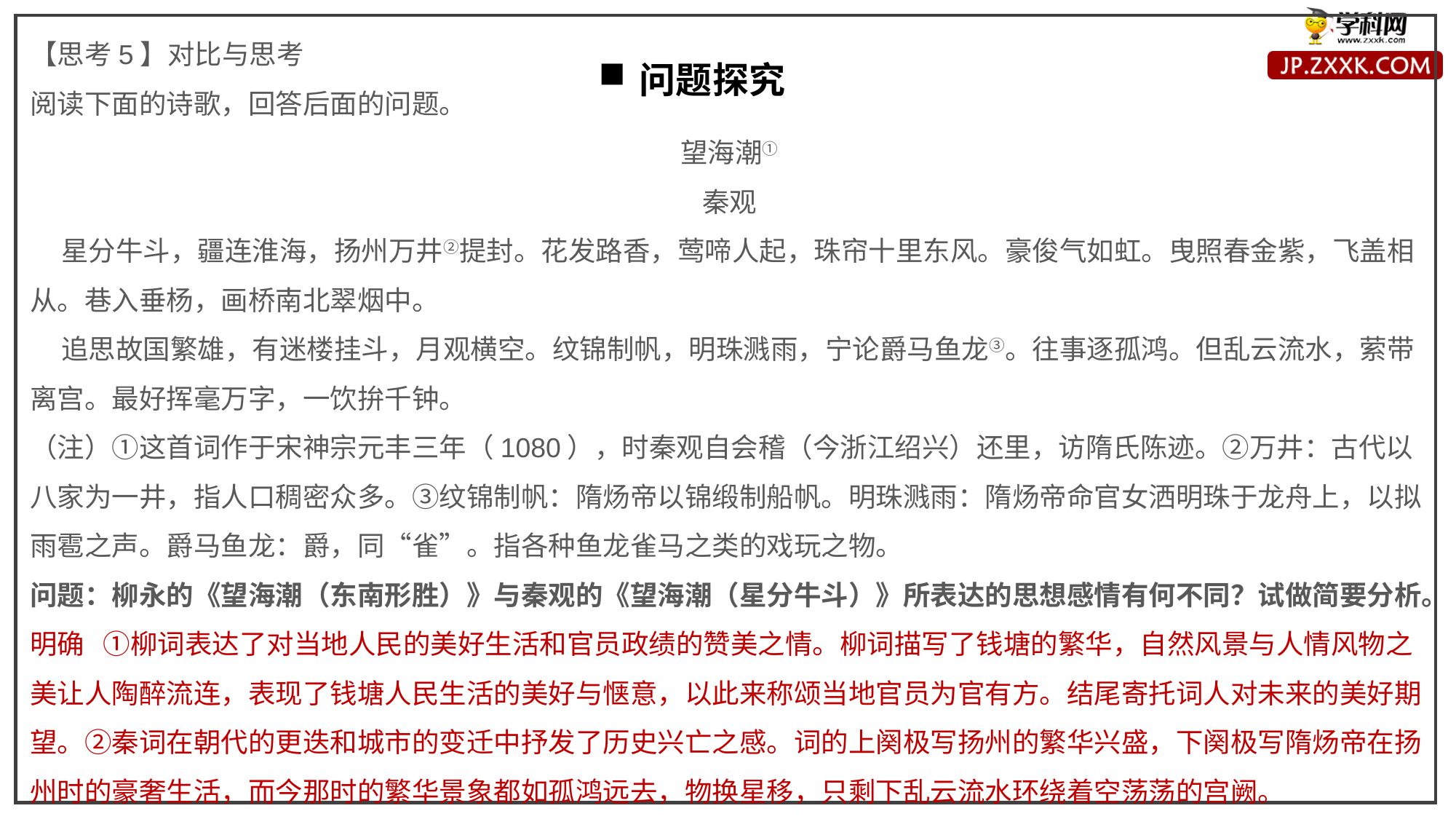

【思考5】对比与思考
阅读下面的诗歌，回答后面的问题。
望海潮①
秦观
    星分牛斗，疆连淮海，扬州万井②提封。花发路香，莺啼人起，珠帘十里东风。豪俊气如虹。曳照春金紫，飞盖相从。巷入垂杨，画桥南北翠烟中。
    追思故国繁雄，有迷楼挂斗，月观横空。纹锦制帆，明珠溅雨，宁论爵马鱼龙③。往事逐孤鸿。但乱云流水，萦带离宫。最好挥毫万字，一饮拚千钟。
（注）①这首词作于宋神宗元丰三年（1080），时秦观自会稽（今浙江绍兴）还里，访隋氏陈迹。②万井：古代以八家为一井，指人口稠密众多。③纹锦制帆：隋炀帝以锦缎制船帆。明珠溅雨：隋炀帝命官女洒明珠于龙舟上，以拟雨雹之声。爵马鱼龙：爵，同“雀”。指各种鱼龙雀马之类的戏玩之物。
问题：柳永的《望海潮（东南形胜）》与秦观的《望海潮（星分牛斗）》所表达的思想感情有何不同？试做简要分析。
明确   ①柳词表达了对当地人民的美好生活和官员政绩的赞美之情。柳词描写了钱塘的繁华，自然风景与人情风物之美让人陶醉流连，表现了钱塘人民生活的美好与惬意，以此来称颂当地官员为官有方。结尾寄托词人对未来的美好期望。②秦词在朝代的更迭和城市的变迁中抒发了历史兴亡之感。词的上阕极写扬州的繁华兴盛，下阕极写隋炀帝在扬州时的豪奢生活，而今那时的繁华景象都如孤鸿远去，物换星移，只剩下乱云流水环绕着空荡荡的宫阙。
问题探究